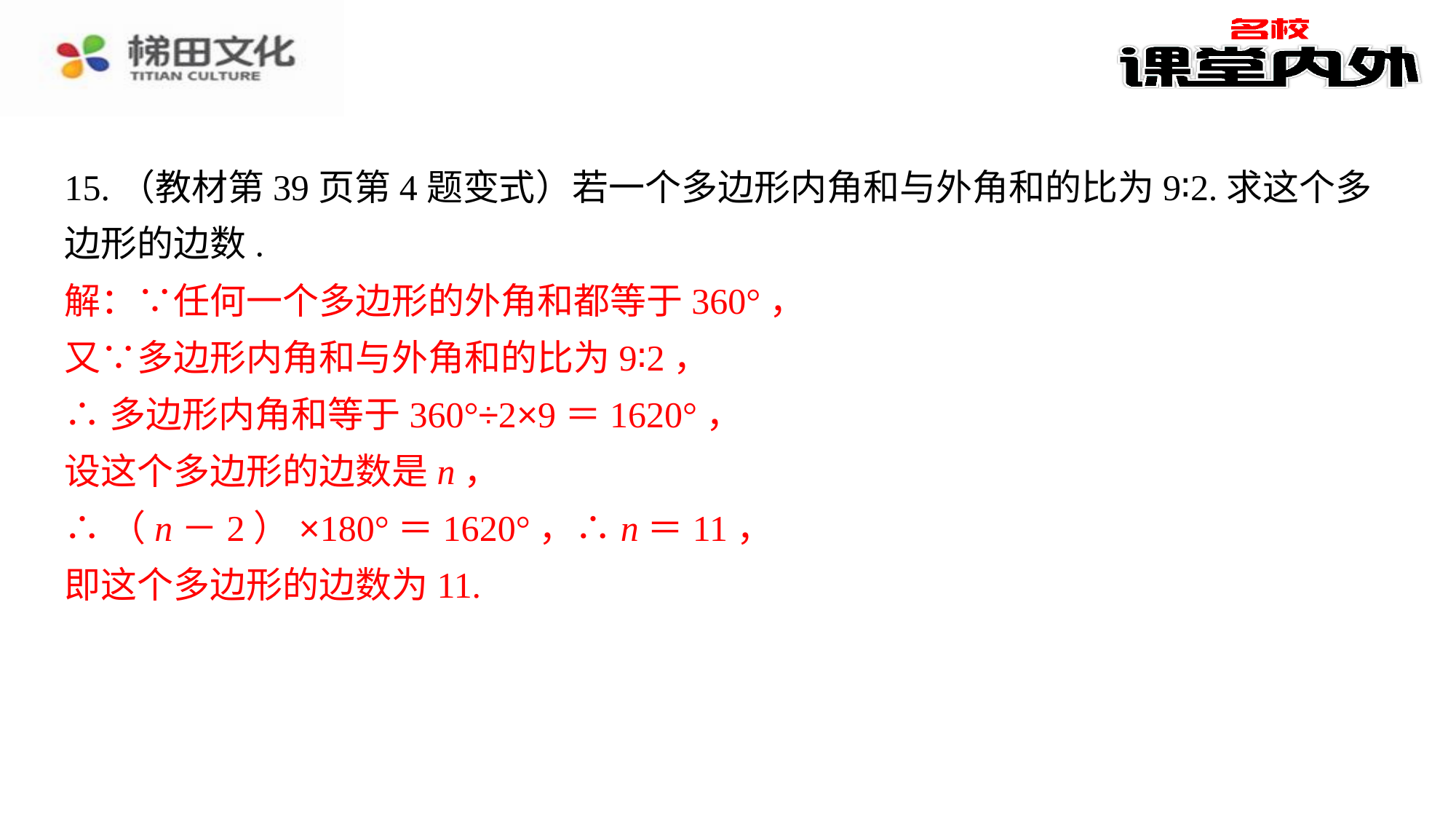

15.（教材第39页第4题变式）若一个多边形内角和与外角和的比为9∶2.求这个多边形的边数.
解：∵任何一个多边形的外角和都等于360°，⁠
又∵多边形内角和与外角和的比为9∶2，⁠
∴多边形内角和等于360°÷2×9＝1620°，⁠
设这个多边形的边数是n，⁠
∴（n－2）×180°＝1620°，∴n＝11，⁠
即这个多边形的边数为11.⁠
解：∵任何一个多边形的外角和都等于360°，
又∵多边形内角和与外角和的比为9∶2，
∴多边形内角和等于360°÷2×9＝1620°，
设这个多边形的边数是n，
∴（n－2）×180°＝1620°，∴n＝11，
即这个多边形的边数为11.